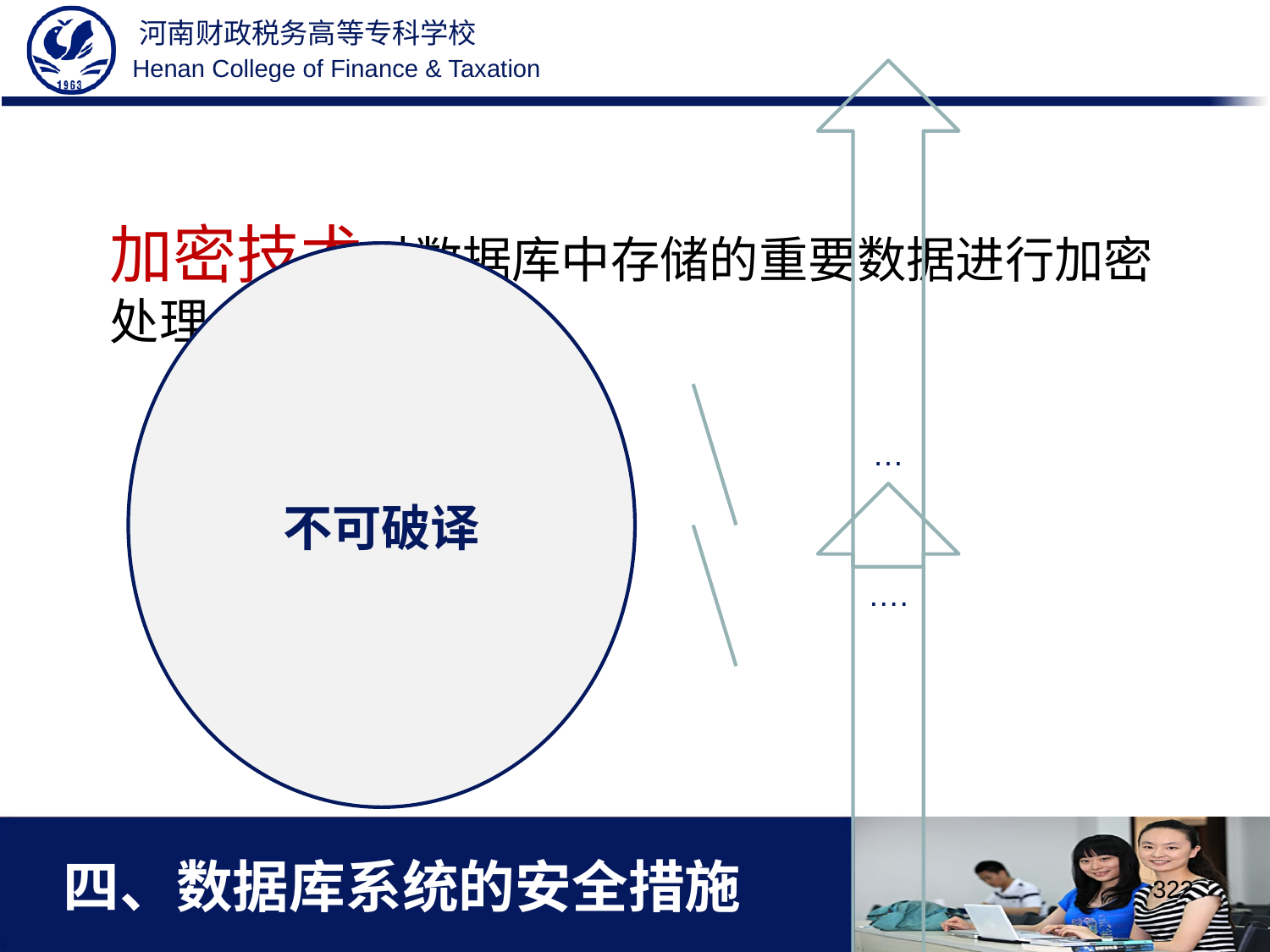

加密技术对数据库中存储的重要数据进行加密处理。
不可破译
…
….
# 四、数据库系统的安全措施
322